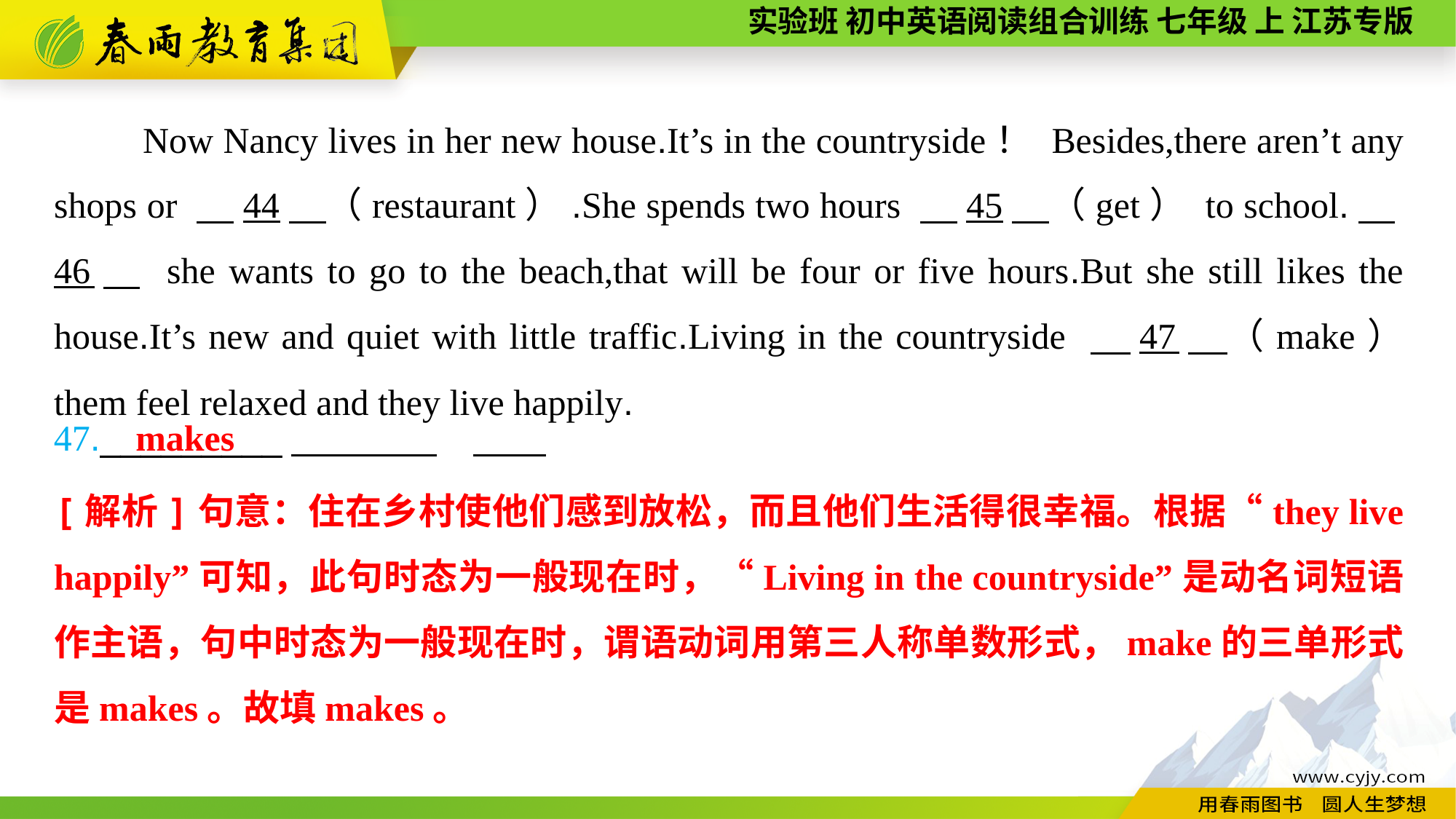

Now Nancy lives in her new house.It’s in the countryside！ Besides,there aren’t any shops or 　44　（restaurant）.She spends two hours 　45　（get） to school.　46　 she wants to go to the beach,that will be four or five hours.But she still likes the house.It’s new and quiet with little traffic.Living in the countryside 　47　（make） them feel relaxed and they live happily.
47._________
makes
[解析]句意：住在乡村使他们感到放松，而且他们生活得很幸福。根据“they live happily”可知，此句时态为一般现在时，“Living in the countryside”是动名词短语作主语，句中时态为一般现在时，谓语动词用第三人称单数形式，make的三单形式是makes。故填makes。